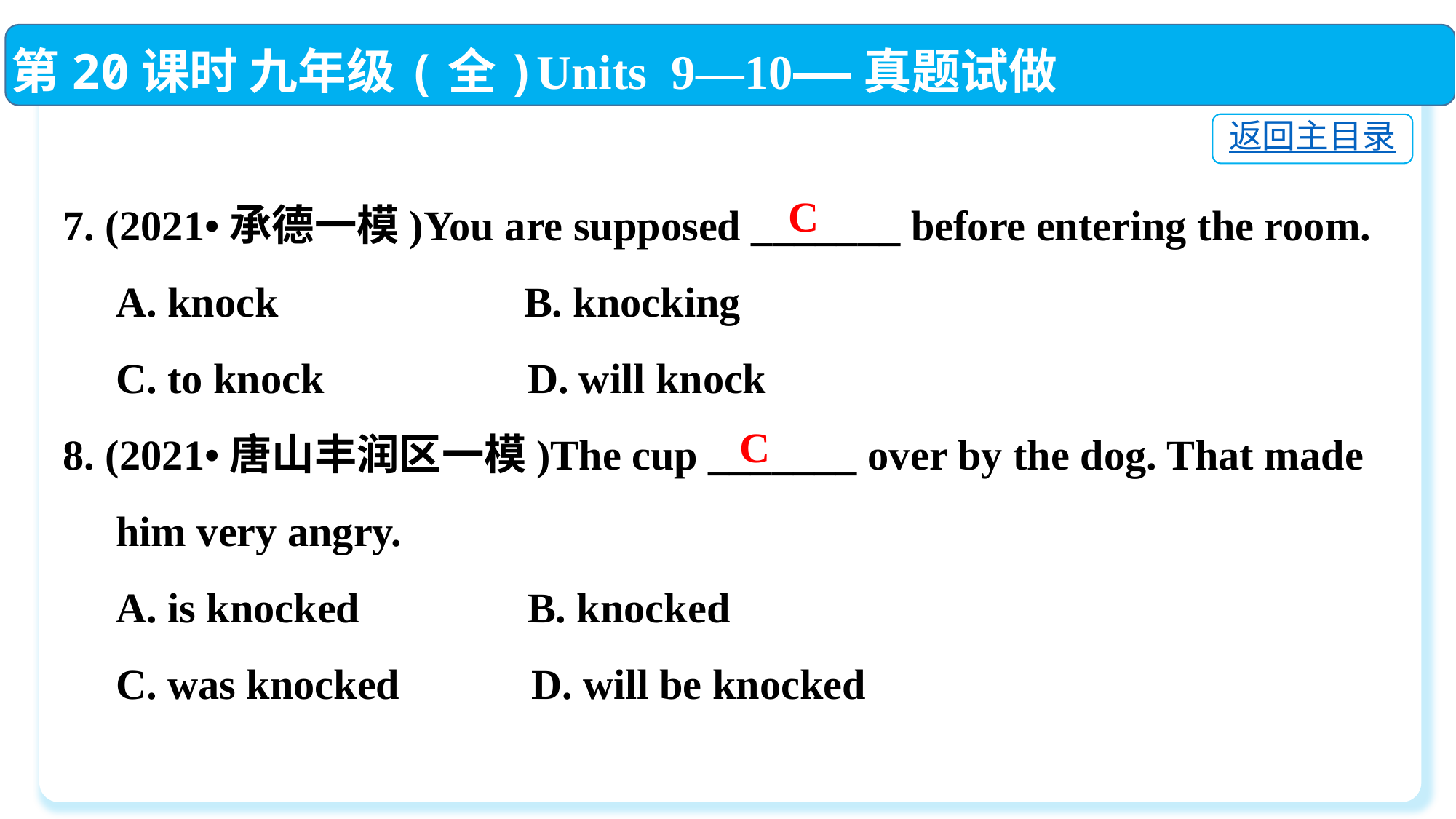

第20课时 九年级(全)Units  9—10——真题试做

返回主目录
7. (2021•承德一模)You are supposed _______ before entering the room.
     A. knock	                       B. knocking
     C. to knock	             D. will knock
8. (2021•唐山丰润区一模)The cup _______ over by the dog. That made
     him very angry.
     A. is knocked	             B. knocked
     C. was knocked	   D. will be knocked
C
C